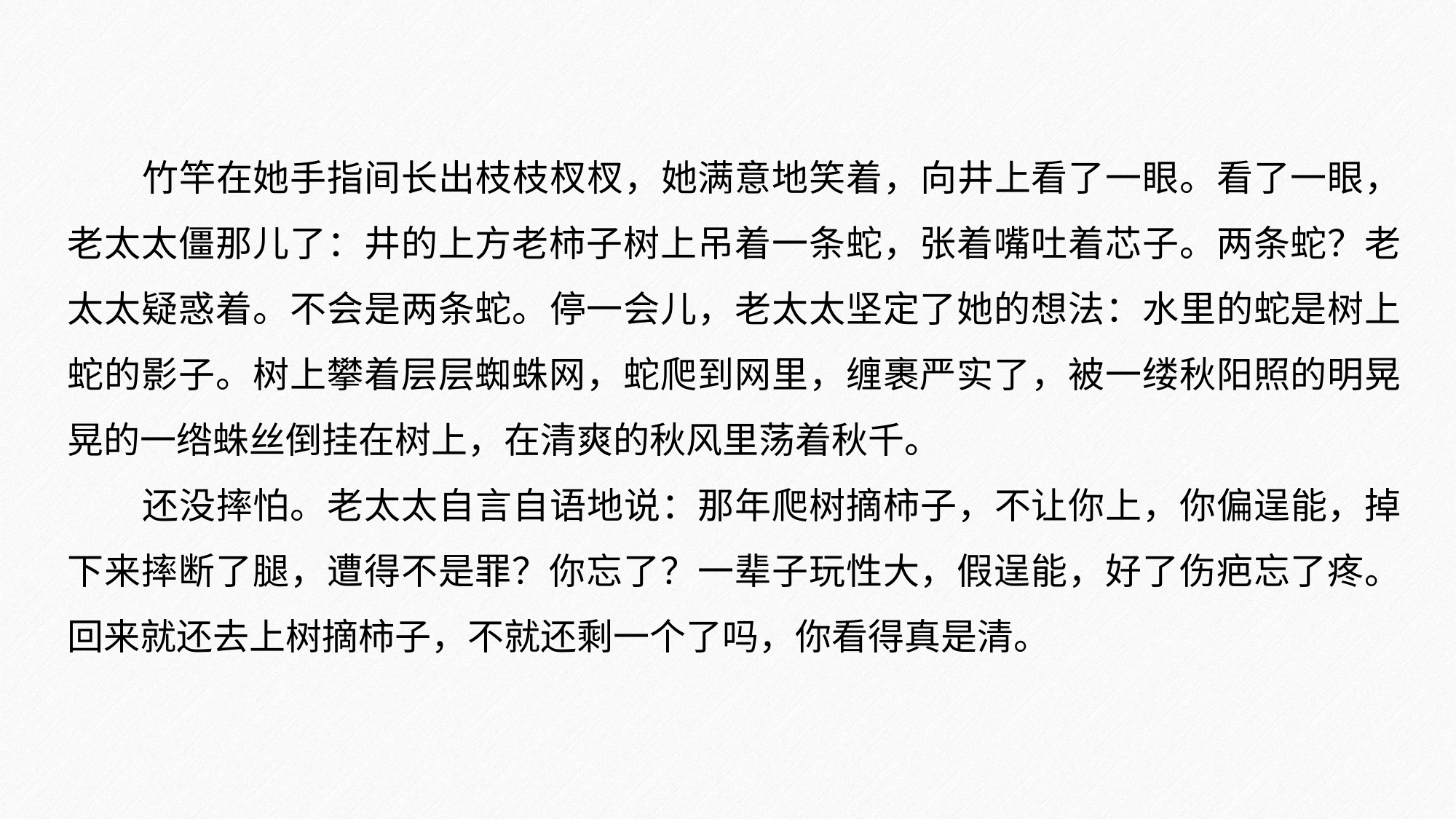

竹竿在她手指间长出枝枝杈杈，她满意地笑着，向井上看了一眼。看了一眼，老太太僵那儿了：井的上方老柿子树上吊着一条蛇，张着嘴吐着芯子。两条蛇？老太太疑惑着。不会是两条蛇。停一会儿，老太太坚定了她的想法：水里的蛇是树上蛇的影子。树上攀着层层蜘蛛网，蛇爬到网里，缠裹严实了，被一缕秋阳照的明晃晃的一绺蛛丝倒挂在树上，在清爽的秋风里荡着秋千。
还没摔怕。老太太自言自语地说：那年爬树摘柿子，不让你上，你偏逞能，掉下来摔断了腿，遭得不是罪？你忘了？一辈子玩性大，假逞能，好了伤疤忘了疼。回来就还去上树摘柿子，不就还剩一个了吗，你看得真是清。